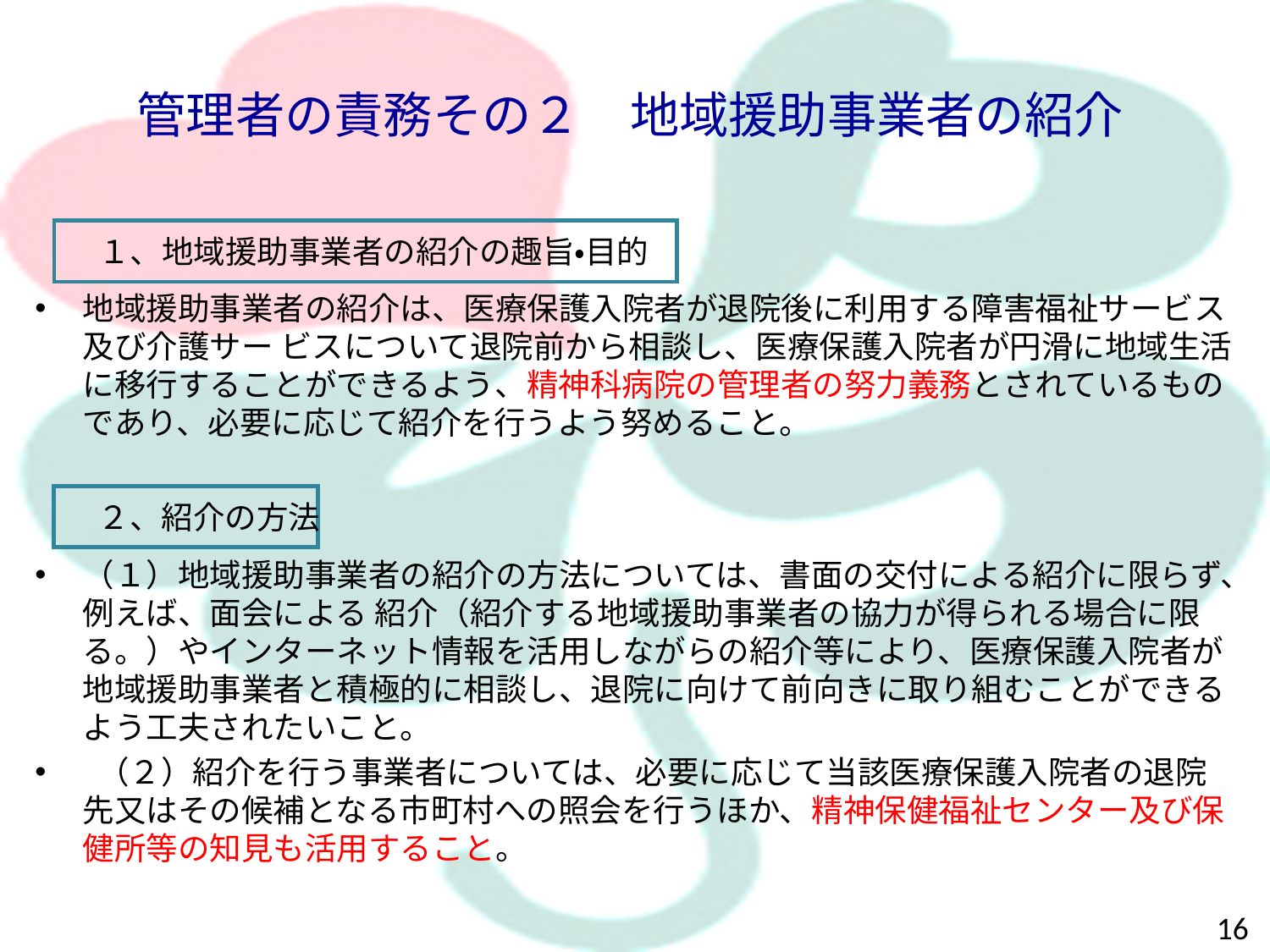

管理者の責務その２　地域援助事業者の紹介

　１、地域援助事業者の紹介の趣旨・目的
地域援助事業者の紹介は、医療保護入院者が退院後に利用する障害福祉サービス及び介護サー ビスについて退院前から相談し、医療保護入院者が円滑に地域生活に移行することができるよう、精神科病院の管理者の努力義務とされているものであり、必要に応じて紹介を行うよう努めること。

（１）地域援助事業者の紹介の方法については、書面の交付による紹介に限らず、例えば、面会による 紹介（紹介する地域援助事業者の協力が得られる場合に限る。）やインターネット情報を活用しながらの紹介等により、医療保護入院者が地域援助事業者と積極的に相談し、退院に向けて前向きに取り組むことができるよう工夫されたいこと。
 （２）紹介を行う事業者については、必要に応じて当該医療保護入院者の退院先又はその候補となる市町村への照会を行うほか、精神保健福祉センター及び保健所等の知見も活用すること。
　２、紹介の方法
16